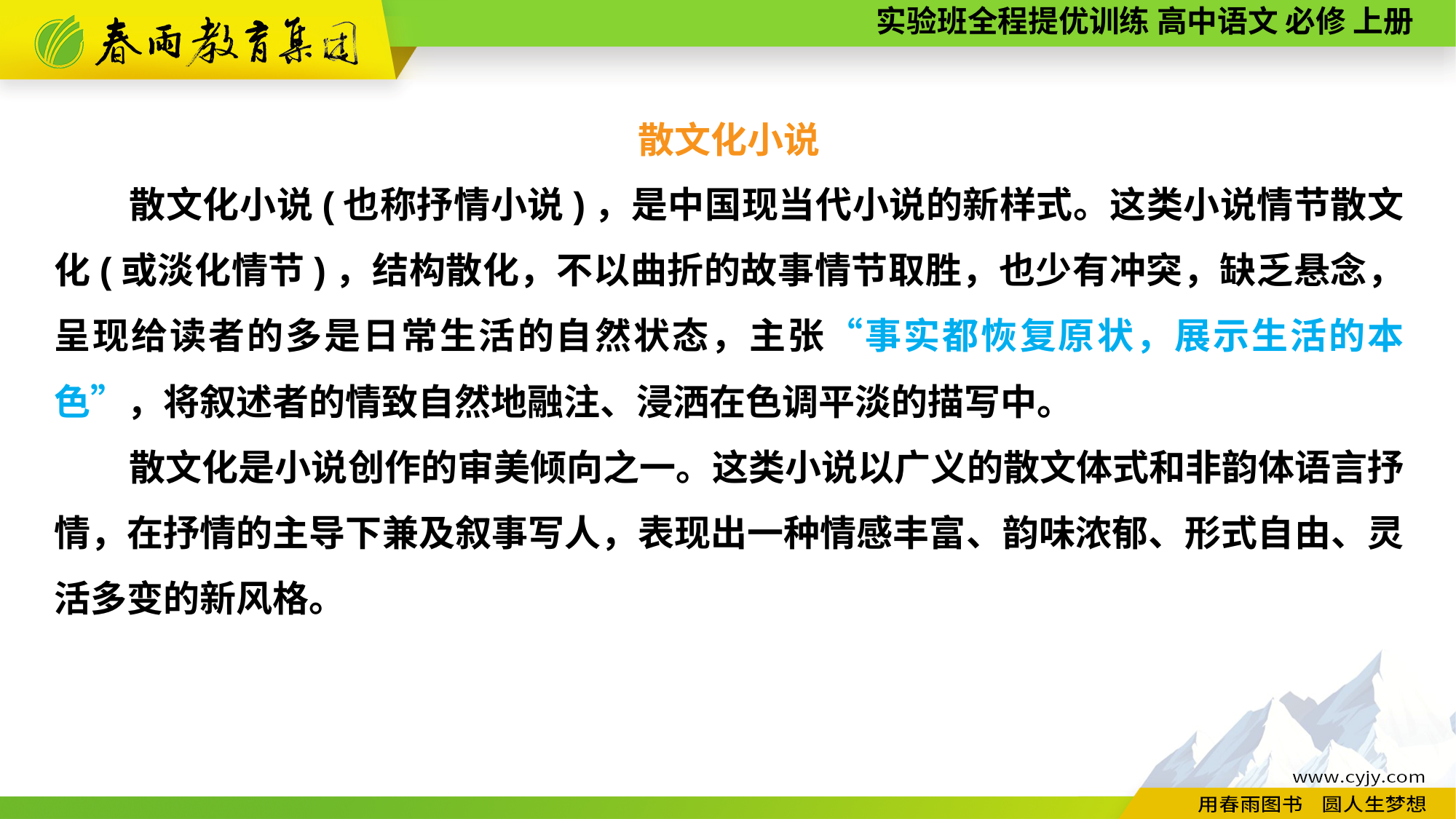

散文化小说
散文化小说(也称抒情小说)，是中国现当代小说的新样式。这类小说情节散文化(或淡化情节)，结构散化，不以曲折的故事情节取胜，也少有冲突，缺乏悬念，呈现给读者的多是日常生活的自然状态，主张“事实都恢复原状，展示生活的本色”，将叙述者的情致自然地融注、浸洒在色调平淡的描写中。
散文化是小说创作的审美倾向之一。这类小说以广义的散文体式和非韵体语言抒情，在抒情的主导下兼及叙事写人，表现出一种情感丰富、韵味浓郁、形式自由、灵活多变的新风格。